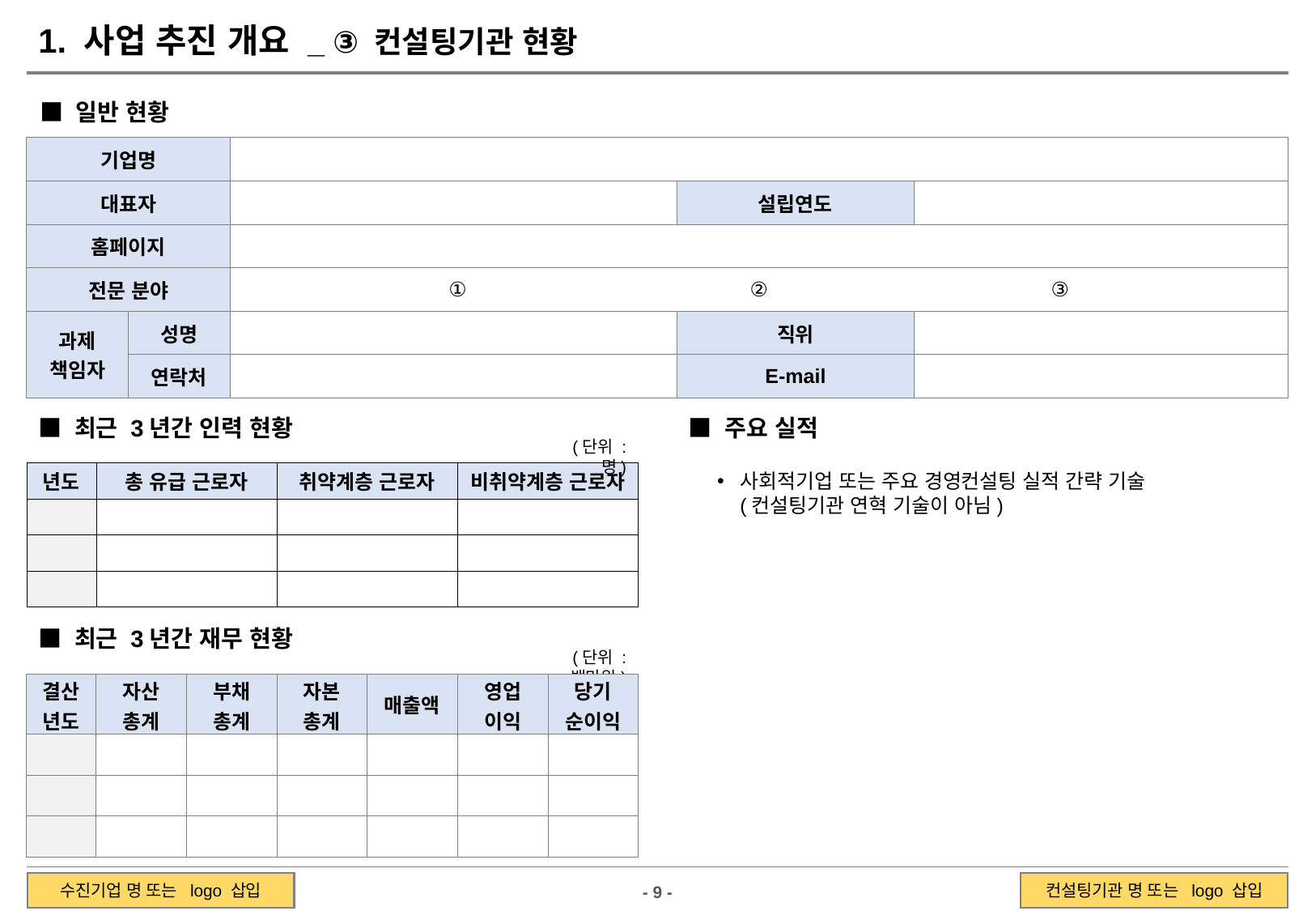

1. 사업 추진 개요 _ ③ 컨설팅기관 현황
■ 일반 현황
| 기업명 |  |  |  |  |
| --- | --- | --- | --- | --- |
| 대표자 |  |  | 설립연도 |  |
| 홈페이지 |  |  |  |  |
| 전문 분야 |  | ① ② ③ |  |  |
| 과제 책임자 | 성명 |  | 직위 |  |
|  | 연락처 |  | E-mail |  |
■ 최근 3년간 인력 현황
■ 주요 실적
(단위 : 명)
사회적기업 또는 주요 경영컨설팅 실적 간략 기술
(컨설팅기관 연혁 기술이 아님)
| 년도 | 총 유급 근로자 | 취약계층 근로자 | 비취약계층 근로자 |
| --- | --- | --- | --- |
|  |  |  |  |
|  |  |  |  |
|  |  |  |  |
■ 최근 3년간 재무 현황
(단위 : 백만원)
| 결산년도 | 자산 총계 | 부채 총계 | 자본 총계 | 매출액 | 영업 이익 | 당기 순이익 |
| --- | --- | --- | --- | --- | --- | --- |
|  |  |  |  |  |  |  |
|  |  |  |  |  |  |  |
|  |  |  |  |  |  |  |